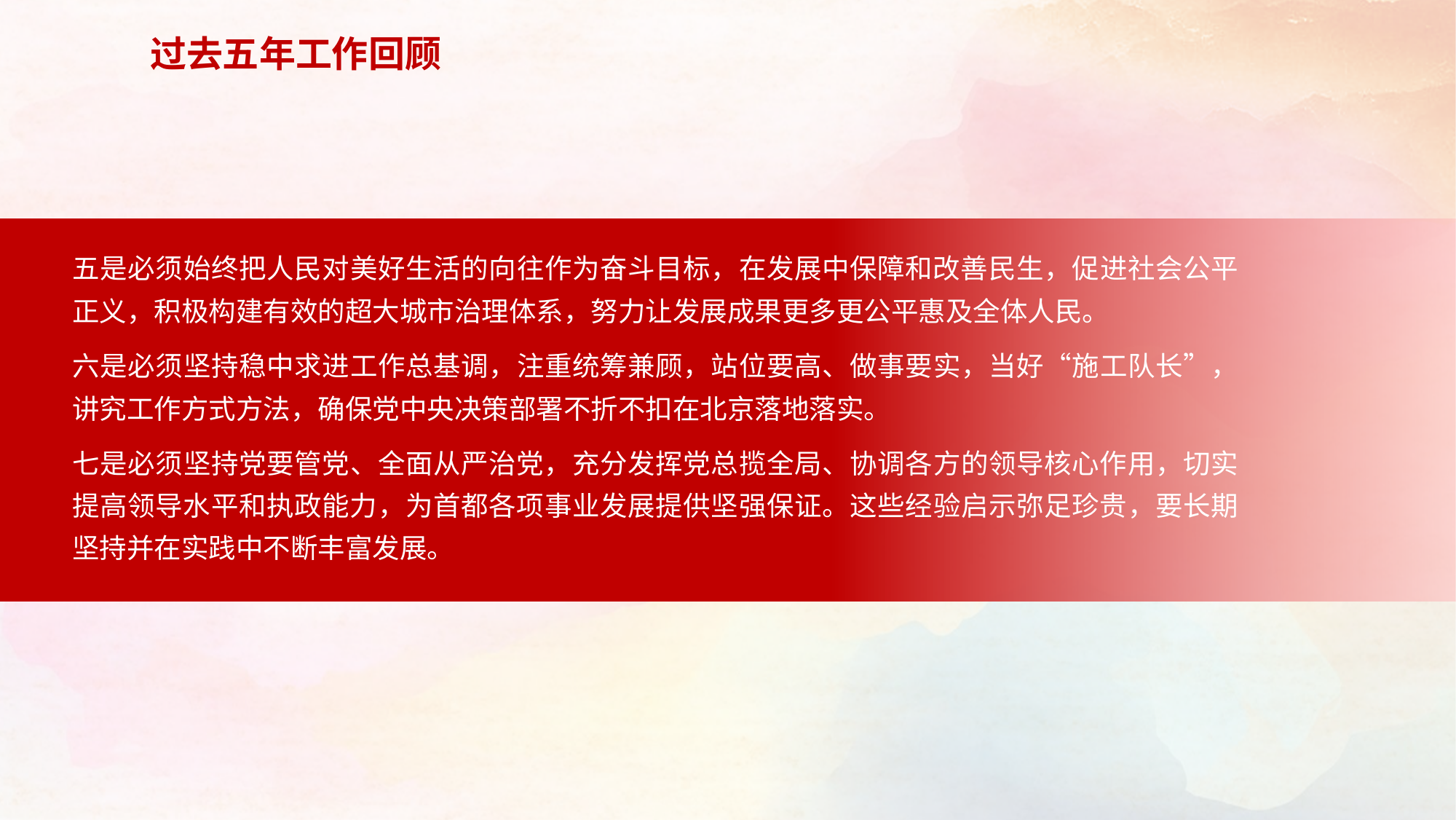

过去五年工作回顾
五是必须始终把人民对美好生活的向往作为奋斗目标，在发展中保障和改善民生，促进社会公平正义，积极构建有效的超大城市治理体系，努力让发展成果更多更公平惠及全体人民。
六是必须坚持稳中求进工作总基调，注重统筹兼顾，站位要高、做事要实，当好“施工队长”，讲究工作方式方法，确保党中央决策部署不折不扣在北京落地落实。
七是必须坚持党要管党、全面从严治党，充分发挥党总揽全局、协调各方的领导核心作用，切实提高领导水平和执政能力，为首都各项事业发展提供坚强保证。这些经验启示弥足珍贵，要长期坚持并在实践中不断丰富发展。